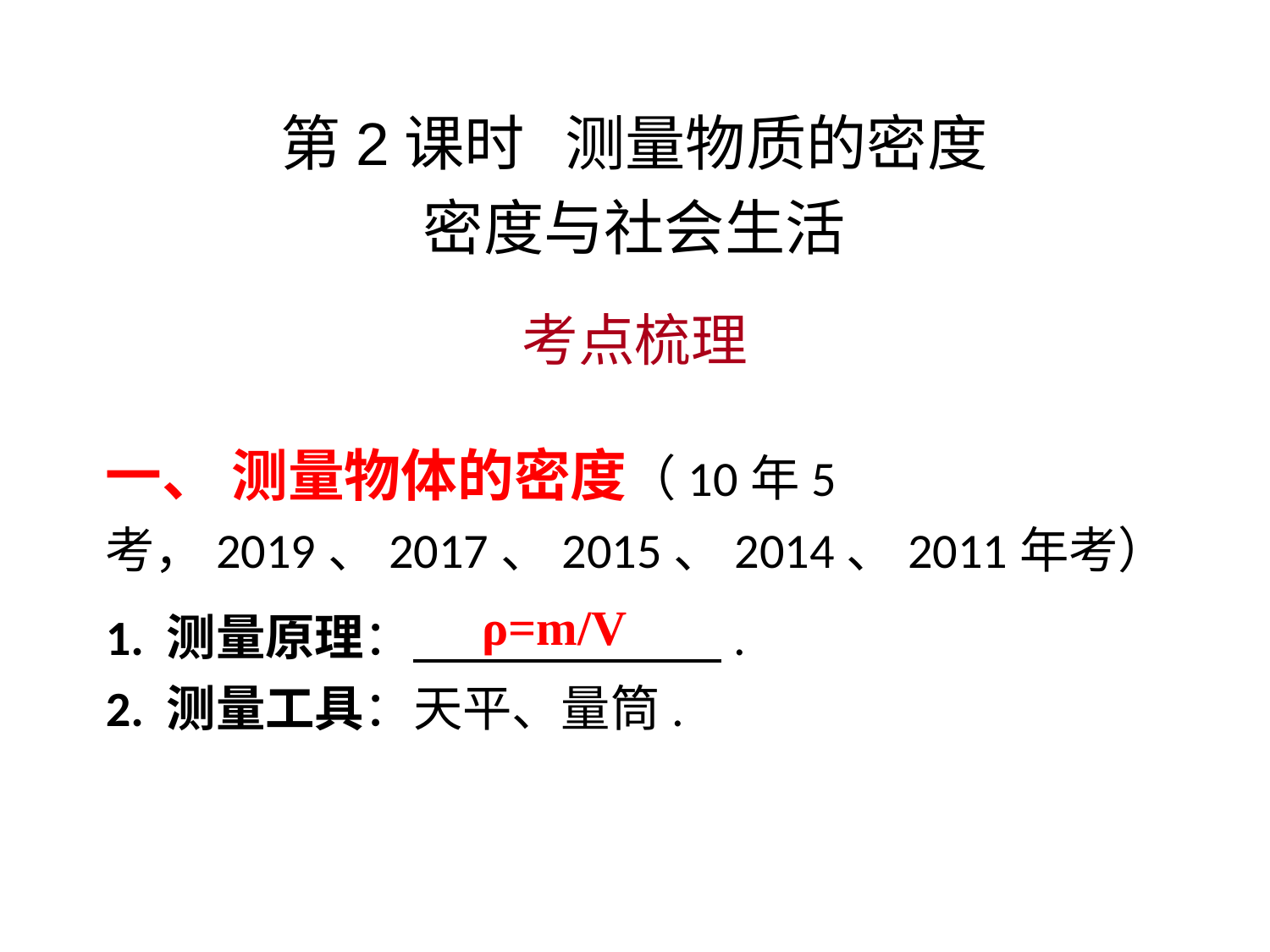

第2课时   测量物质的密度
密度与社会生活
考点梳理
一、 测量物体的密度（10年5考，2019、2017、2015、2014、2011年考）
ρ=m/V
1. 测量原理：                            .
2. 测量工具：天平、量筒.